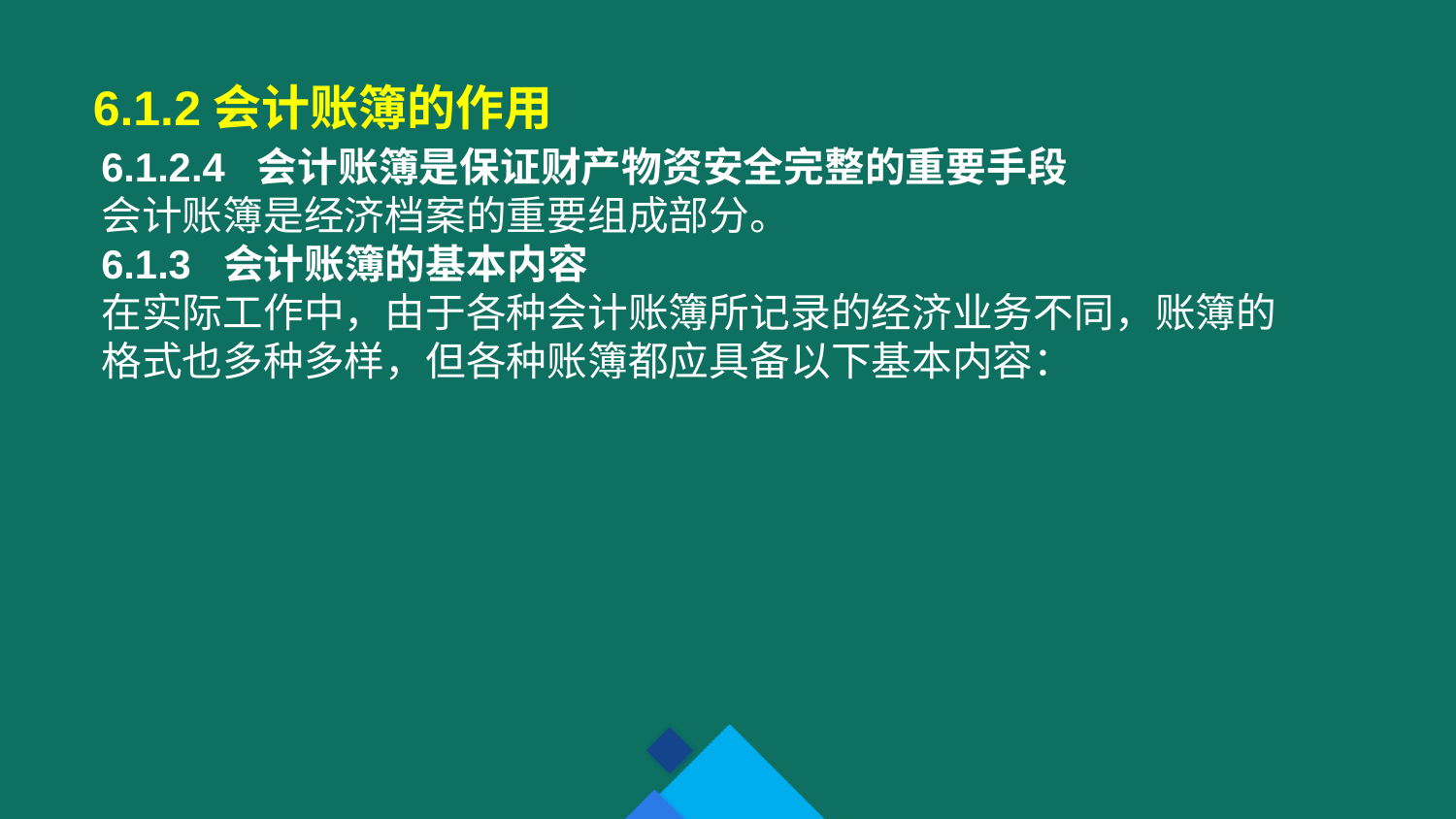

6.1.2会计账簿的作用

6.1.2.4  会计账簿是保证财产物资安全完整的重要手段
会计账簿是经济档案的重要组成部分。
6.1.3  会计账簿的基本内容
在实际工作中，由于各种会计账簿所记录的经济业务不同，账簿的格式也多种多样，但各种账簿都应具备以下基本内容：